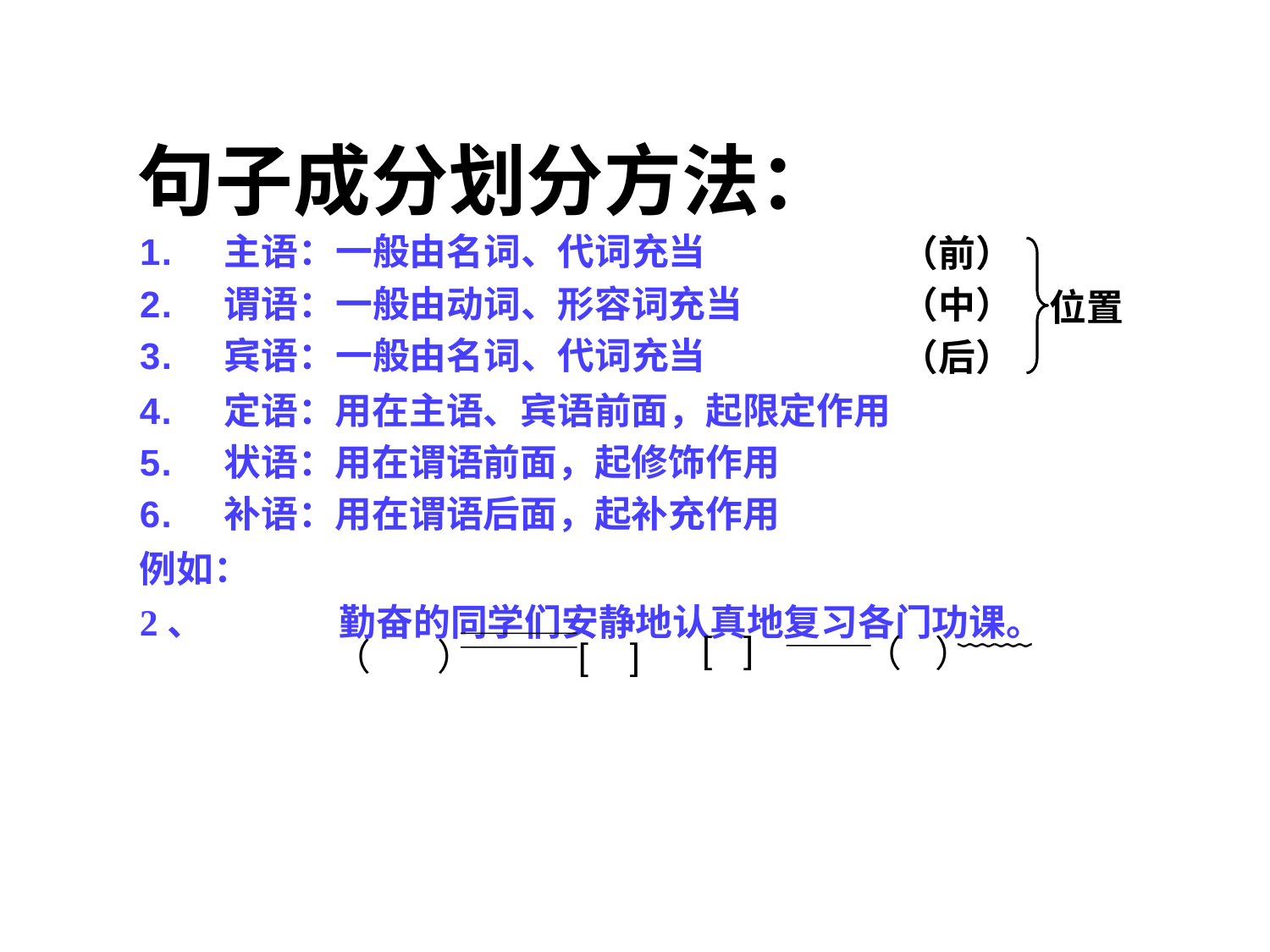

# 句子成分划分方法：
主语：一般由名词、代词充当
谓语：一般由动词、形容词充当
宾语：一般由名词、代词充当
（前）
（中）
（后）

位置
定语：用在主语、宾语前面，起限定作用
状语：用在谓语前面，起修饰作用
补语：用在谓语后面，起补充作用
例如：
2、                勤奋的同学们安静地认真地复习各门功课。

[   ]
（    ）
[    ]
（        ）
﹋﹋